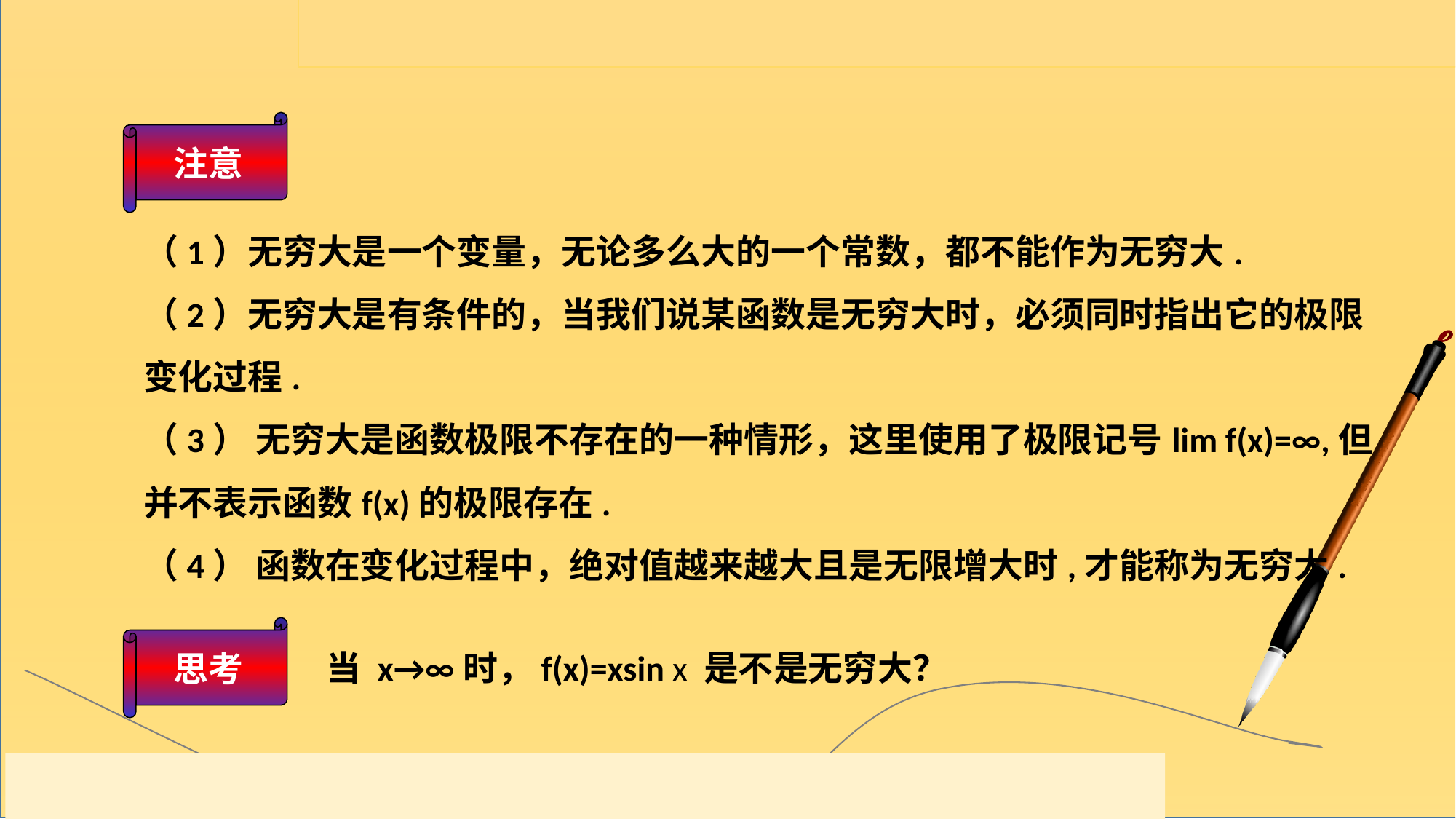

注意
（1）无穷大是一个变量，无论多么大的一个常数，都不能作为无穷大.
（2）无穷大是有条件的，当我们说某函数是无穷大时，必须同时指出它的极限变化过程.
（3） 无穷大是函数极限不存在的一种情形，这里使用了极限记号lim f(x)=∞,但并不表示函数f(x)的极限存在.
（4） 函数在变化过程中，绝对值越来越大且是无限增大时,才能称为无穷大.
思考
当 x→∞时，f(x)=xsin x 是不是无穷大？